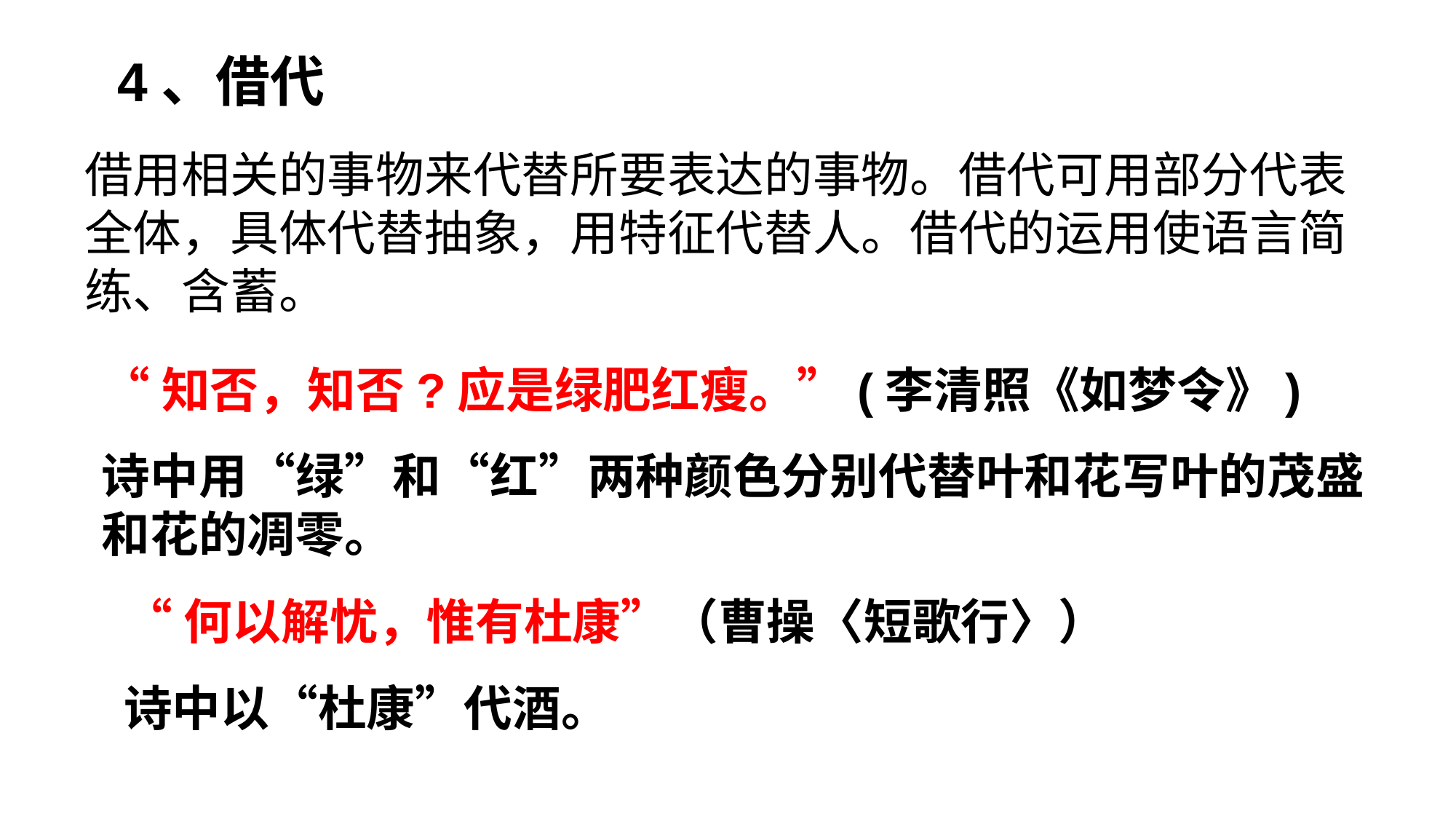

4、借代
借用相关的事物来代替所要表达的事物。借代可用部分代表全体，具体代替抽象，用特征代替人。借代的运用使语言简练、含蓄。
“知否，知否?应是绿肥红瘦。”(李清照《如梦令》)
诗中用“绿”和“红”两种颜色分别代替叶和花写叶的茂盛和花的凋零。
“何以解忧，惟有杜康”（曹操〈短歌行〉）
诗中以“杜康”代酒。